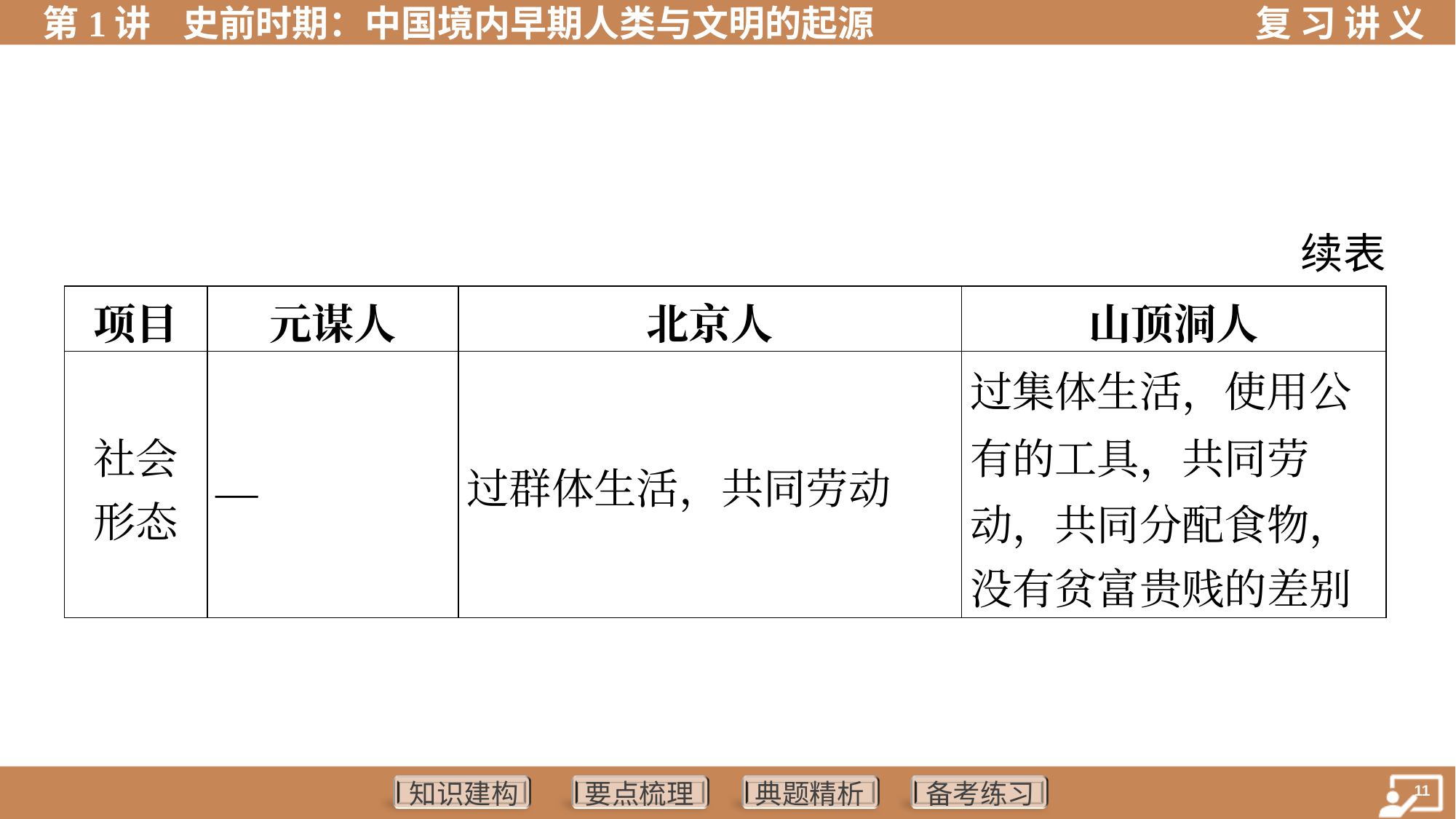

续表
| 项目 | 元谋人 | 北京人 | 山顶洞人 |
| --- | --- | --- | --- |
| 社会 形态 | — | 过群体生活，共同劳动 | 过集体生活，使用公 有的工具，共同劳 动，共同分配食物， 没有贫富贵贱的差别 |